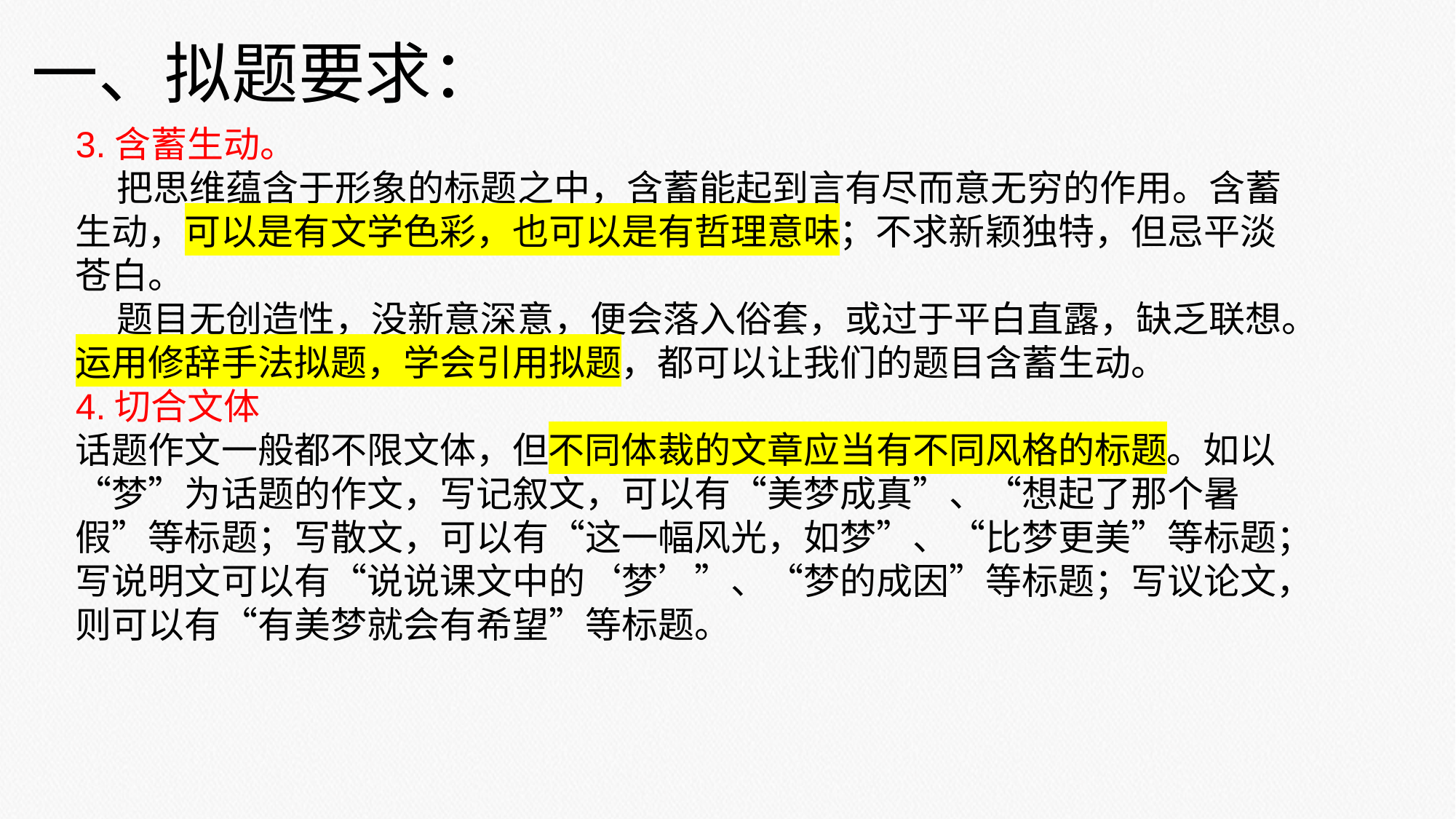

一、拟题要求：
3.含蓄生动。
    把思维蕴含于形象的标题之中，含蓄能起到言有尽而意无穷的作用。含蓄生动，可以是有文学色彩，也可以是有哲理意味；不求新颖独特，但忌平淡苍白。
    题目无创造性，没新意深意，便会落入俗套，或过于平白直露，缺乏联想。运用修辞手法拟题，学会引用拟题，都可以让我们的题目含蓄生动。
4.切合文体
话题作文一般都不限文体，但不同体裁的文章应当有不同风格的标题。如以“梦”为话题的作文，写记叙文，可以有“美梦成真”、“想起了那个暑假”等标题；写散文，可以有“这一幅风光，如梦”、“比梦更美”等标题；写说明文可以有“说说课文中的‘梦’”、“梦的成因”等标题；写议论文，则可以有“有美梦就会有希望”等标题。